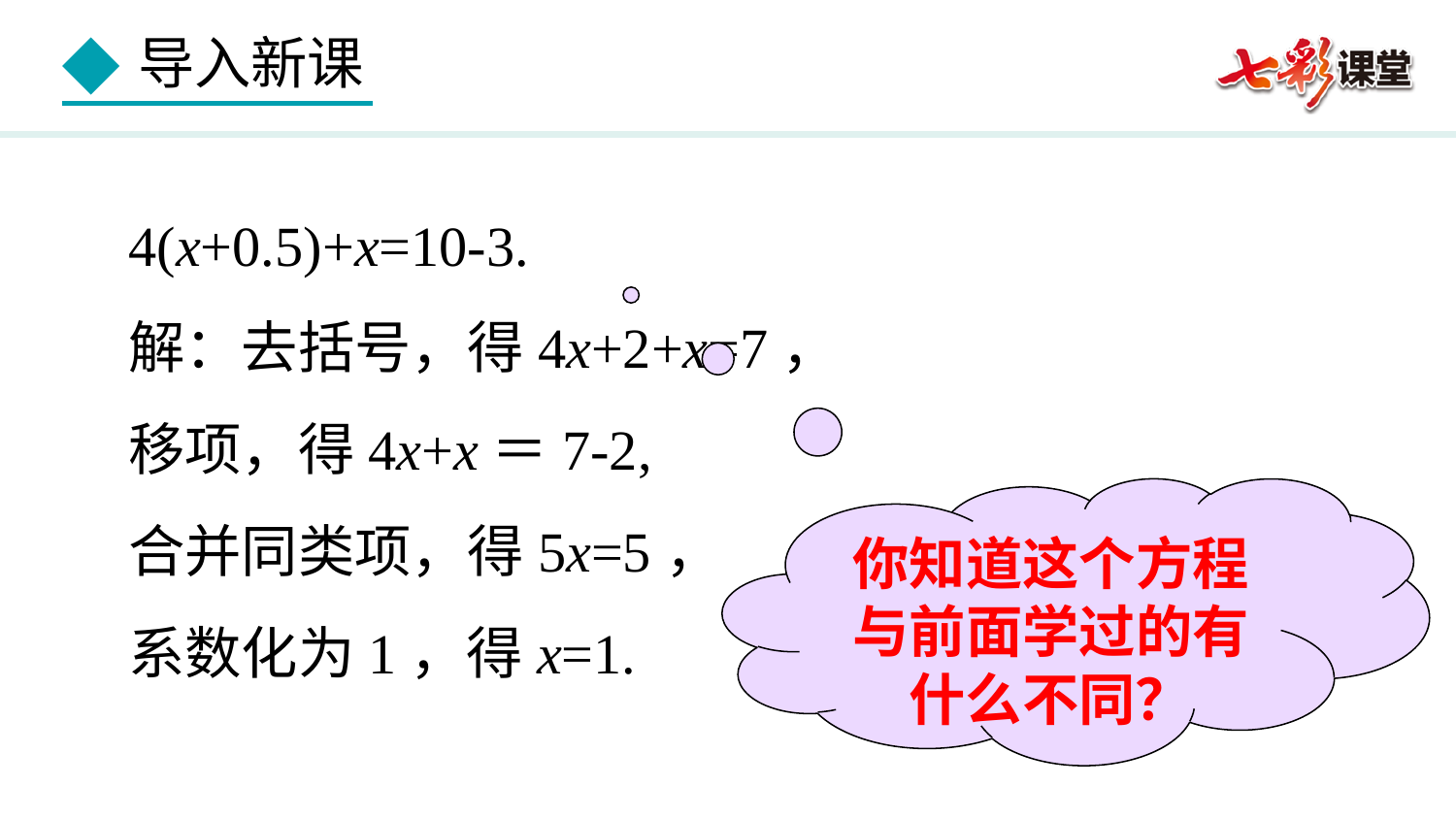

4(x+0.5)+x=10-3.
解：去括号，得4x+2+x=7，
移项，得4x+x＝7-2,
合并同类项，得5x=5，
系数化为1，得x=1.
你知道这个方程与前面学过的有什么不同？